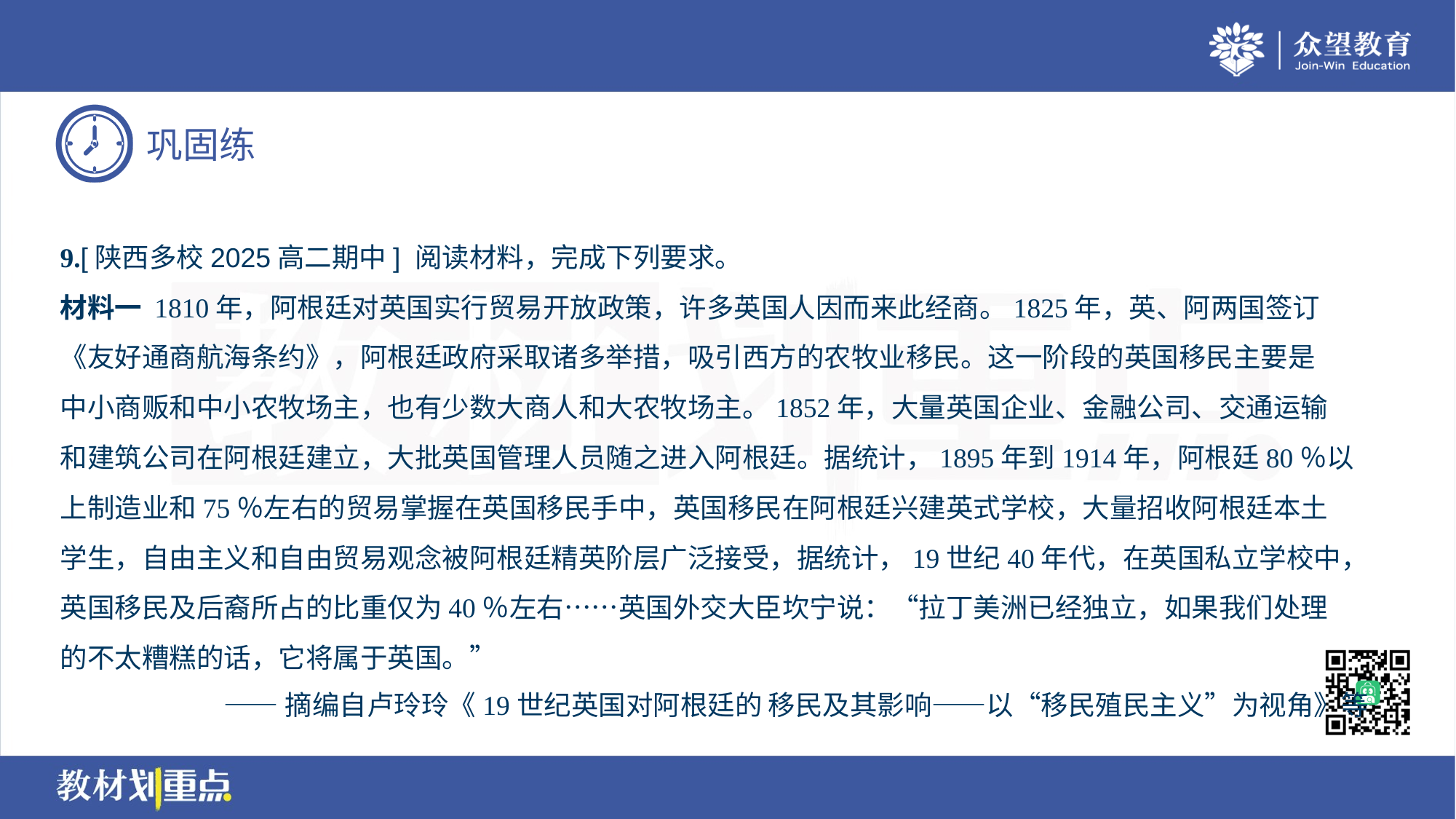

9.[陕西多校2025高二期中] 阅读材料，完成下列要求。
材料一 1810年，阿根廷对英国实行贸易开放政策，许多英国人因而来此经商。1825年，英、阿两国签订
《友好通商航海条约》，阿根廷政府采取诸多举措，吸引西方的农牧业移民。这一阶段的英国移民主要是
中小商贩和中小农牧场主，也有少数大商人和大农牧场主。1852年，大量英国企业、金融公司、交通运输
和建筑公司在阿根廷建立，大批英国管理人员随之进入阿根廷。据统计，1895年到1914年，阿根廷80％以
上制造业和75％左右的贸易掌握在英国移民手中，英国移民在阿根廷兴建英式学校，大量招收阿根廷本土
学生，自由主义和自由贸易观念被阿根廷精英阶层广泛接受，据统计，19世纪40年代，在英国私立学校中，
英国移民及后裔所占的比重仅为40％左右……英国外交大臣坎宁说：“拉丁美洲已经独立，如果我们处理
的不太糟糕的话，它将属于英国。”
——摘编自卢玲玲《19世纪英国对阿根廷的 移民及其影响——以“移民殖民主义”为视角》等